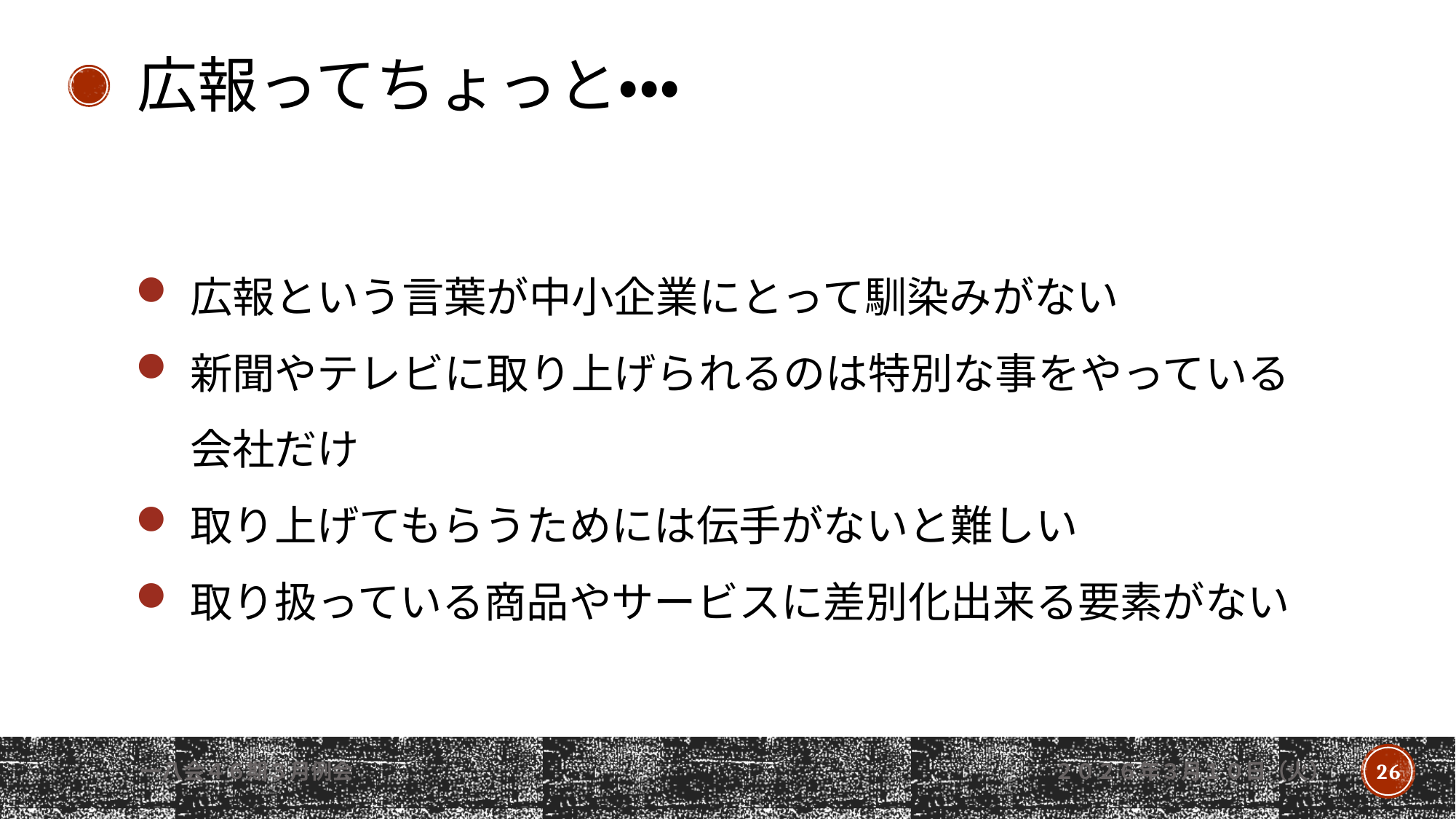

広報ってちょっと・・・

広報という言葉が中小企業にとって馴染みがない
新聞やテレビに取り上げられるのは特別な事をやっている会社だけ
取り上げてもらうためには伝手がないと難しい
取り扱っている商品やサービスに差別化出来る要素がない
一八会４６期３月例会
２０２６年３月１０日（火）
26